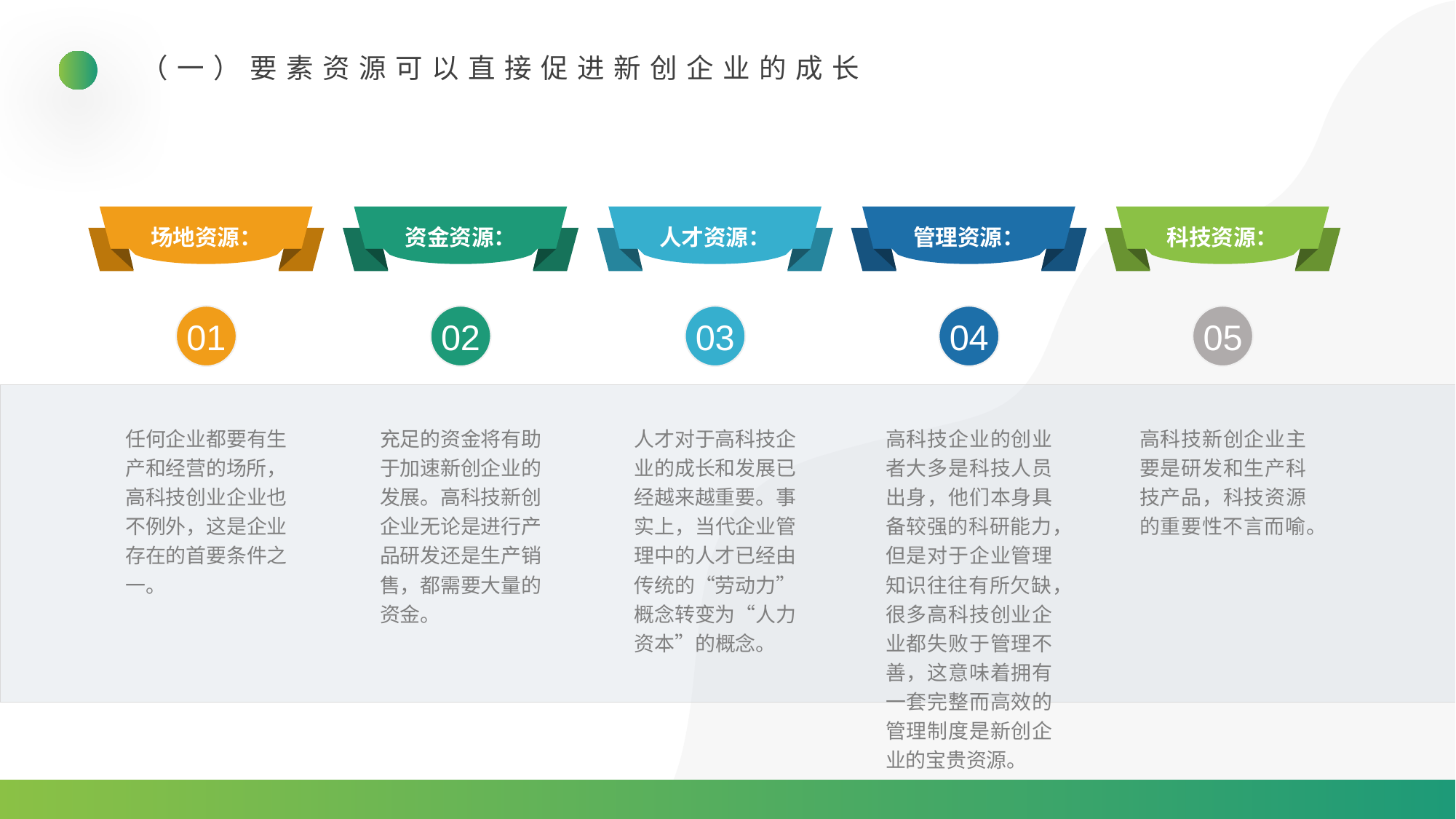

（一）要素资源可以直接促进新创企业的成长

场地资源：

管理资源：

科技资源：

资金资源：

人才资源：

05
04
01
02
03

任何企业都要有生产和经营的场所，高科技创业企业也不例外，这是企业存在的首要条件之一。
充足的资金将有助于加速新创企业的发展。高科技新创企业无论是进行产品研发还是生产销售，都需要大量的资金。
人才对于高科技企业的成长和发展已经越来越重要。事实上，当代企业管理中的人才已经由传统的“劳动力”概念转变为“人力资本”的概念。
高科技企业的创业者大多是科技人员出身，他们本身具备较强的科研能力，但是对于企业管理知识往往有所欠缺，很多高科技创业企业都失败于管理不善，这意味着拥有一套完整而高效的管理制度是新创企业的宝贵资源。
高科技新创企业主要是研发和生产科技产品，科技资源的重要性不言而喻。